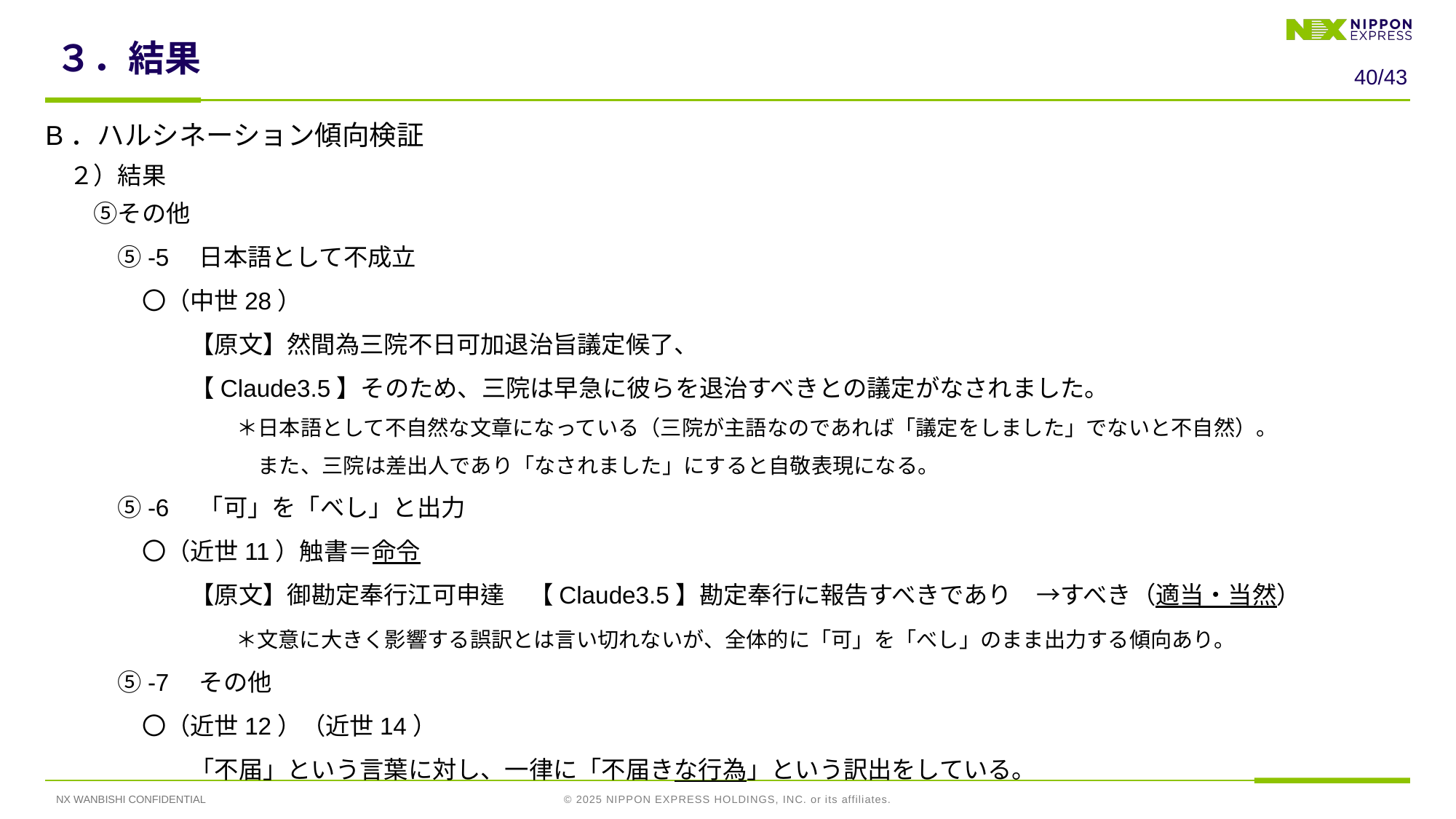

# ３．結果
40/43
B．ハルシネーション傾向検証
　２）結果
　　⑤その他
　　　⑤-5　日本語として不成立
　　　　〇（中世28）
　　　　　　【原文】然間為三院不日可加退治旨議定候了、
　　　　　　【Claude3.5】そのため、三院は早急に彼らを退治すべきとの議定がなされました。
　　　　　　　　　＊日本語として不自然な文章になっている（三院が主語なのであれば「議定をしました」でないと不自然）。
　　　　　　　　　　また、三院は差出人であり「なされました」にすると自敬表現になる。
　　　⑤-6　「可」を「べし」と出力
　　　　〇（近世11）触書＝命令
　　　　　　【原文】御勘定奉行江可申達　【Claude3.5】勘定奉行に報告すべきであり　→すべき（適当・当然）
　　　　　　　　＊文意に大きく影響する誤訳とは言い切れないが、全体的に「可」を「べし」のまま出力する傾向あり。
　　　⑤-7　その他
　　　　〇（近世12）（近世14）
　　　　　　「不届」という言葉に対し、一律に「不届きな行為」という訳出をしている。

NX WANBISHI CONFIDENTIAL